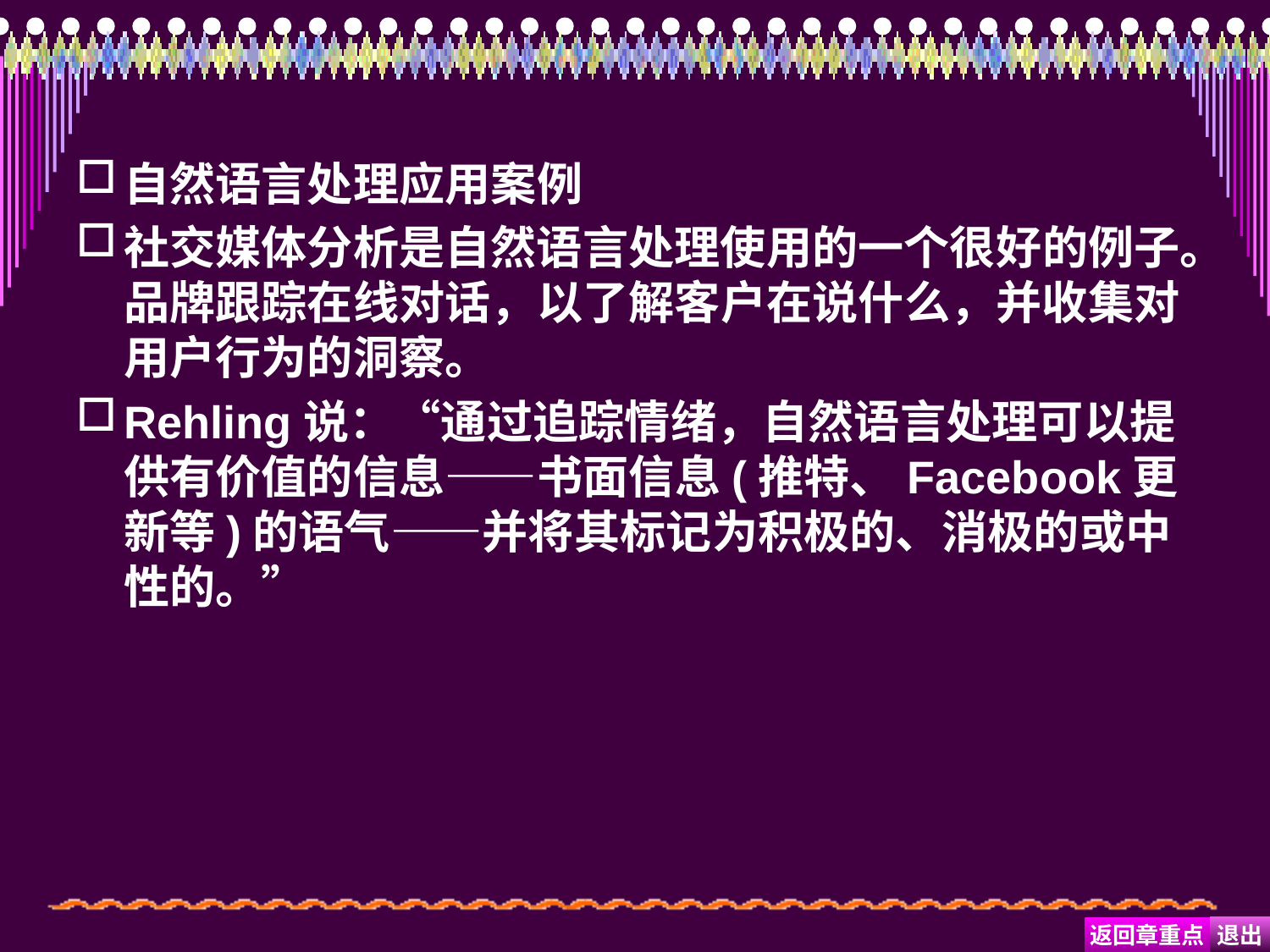

#
自然语言处理应用案例
社交媒体分析是自然语言处理使用的一个很好的例子。品牌跟踪在线对话，以了解客户在说什么，并收集对用户行为的洞察。
Rehling说：“通过追踪情绪，自然语言处理可以提供有价值的信息——书面信息(推特、Facebook更新等)的语气——并将其标记为积极的、消极的或中性的。”